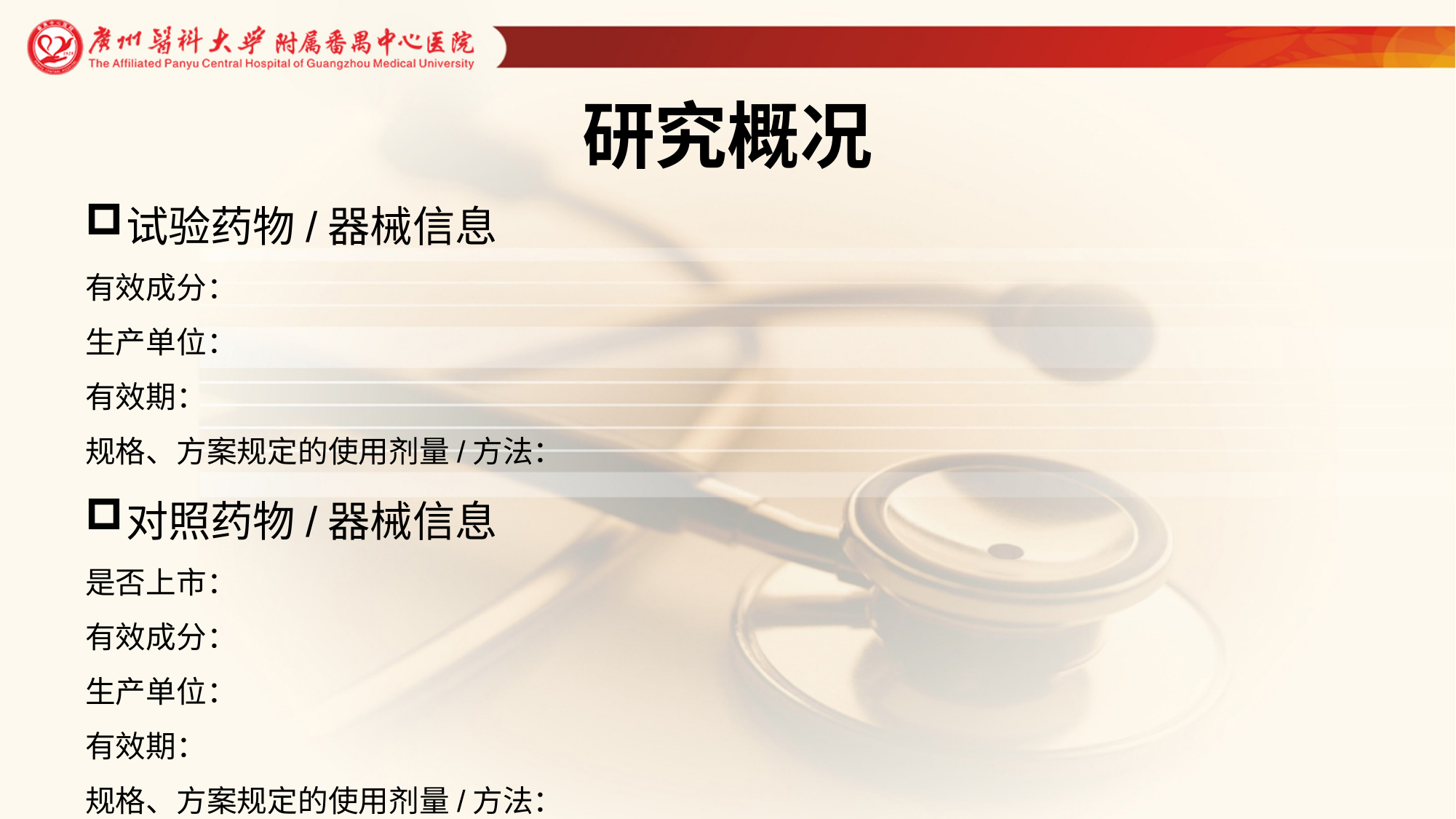

# 研究概况
试验药物/器械信息
有效成分：
生产单位：
有效期：
规格、方案规定的使用剂量/方法：
对照药物/器械信息
是否上市：
有效成分：
生产单位：
有效期：
规格、方案规定的使用剂量/方法：